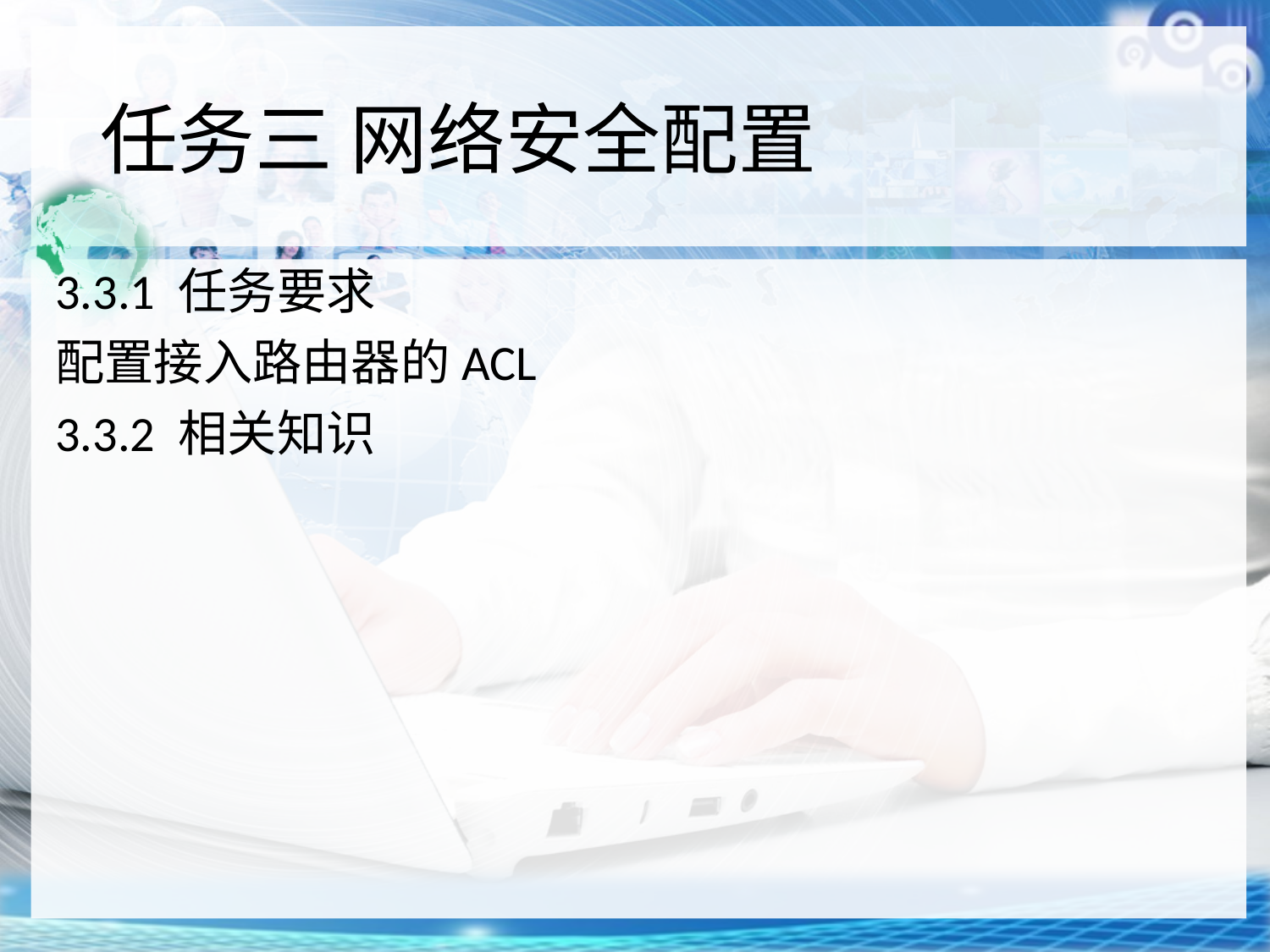

# 任务三 网络安全配置
3.3.1 任务要求
配置接入路由器的ACL
3.3.2 相关知识